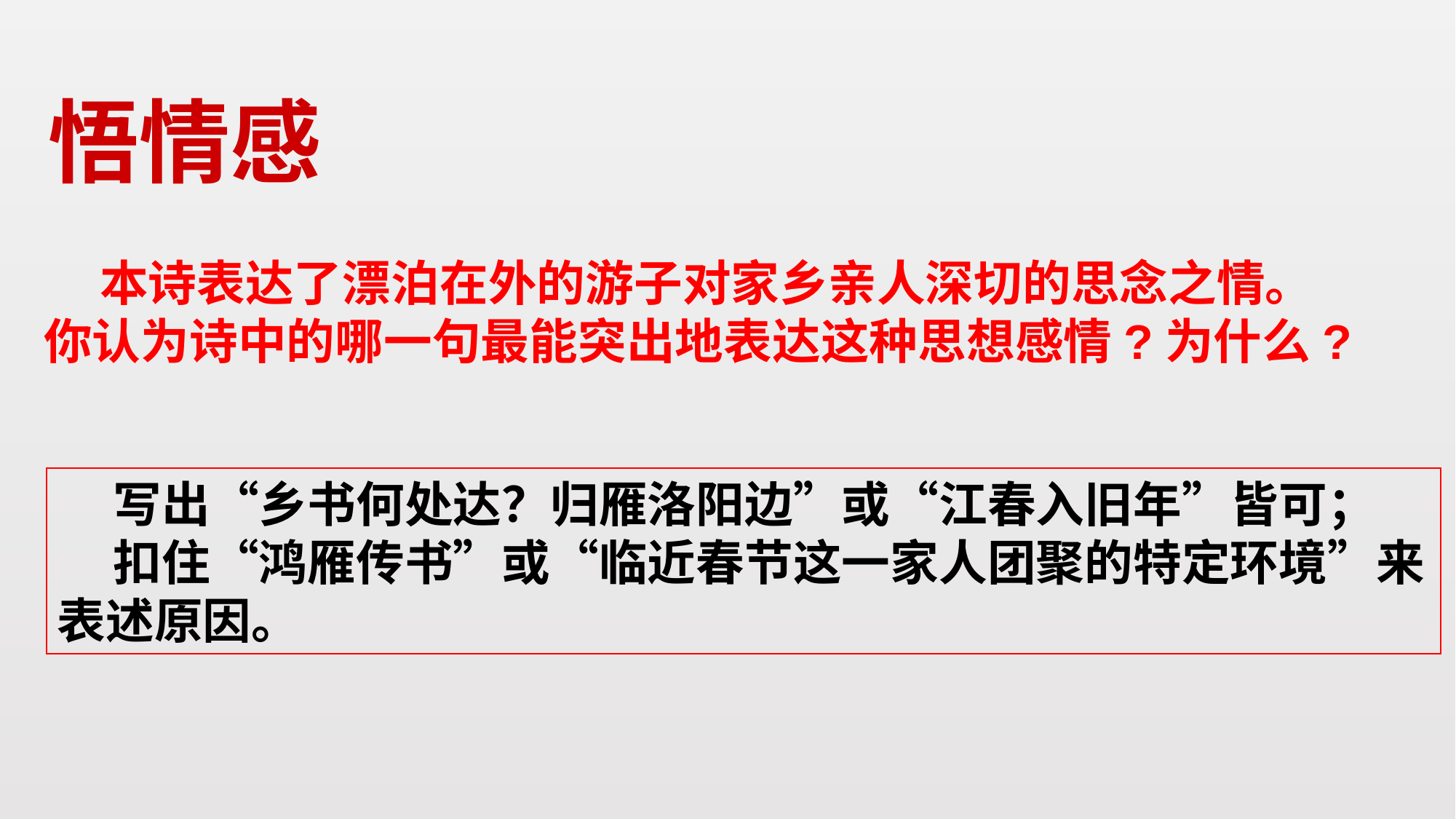

悟情感
    本诗表达了漂泊在外的游子对家乡亲人深切的思念之情。你认为诗中的哪一句最能突出地表达这种思想感情?为什么?
    写出“乡书何处达？归雁洛阳边”或“江春入旧年”皆可；
    扣住“鸿雁传书”或“临近春节这一家人团聚的特定环境”来表述原因。